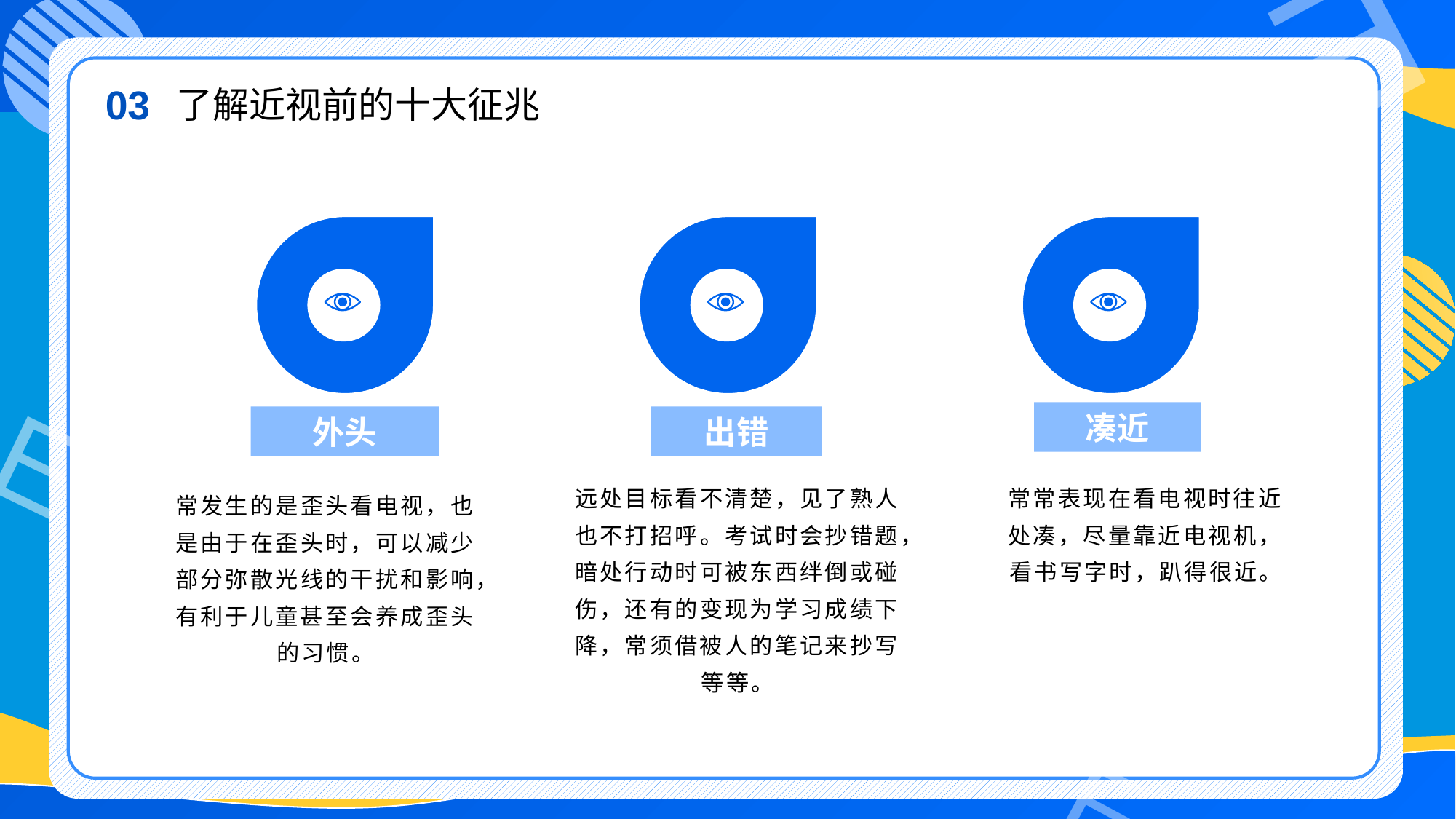

03
了解近视前的十大征兆

凑近
外头
出错
远处目标看不清楚，见了熟人也不打招呼。考试时会抄错题，暗处行动时可被东西绊倒或碰伤，还有的变现为学习成绩下降，常须借被人的笔记来抄写等等。
常常表现在看电视时往近处凑，尽量靠近电视机，看书写字时，趴得很近。
常发生的是歪头看电视，也是由于在歪头时，可以减少部分弥散光线的干扰和影响，有利于儿童甚至会养成歪头的习惯。